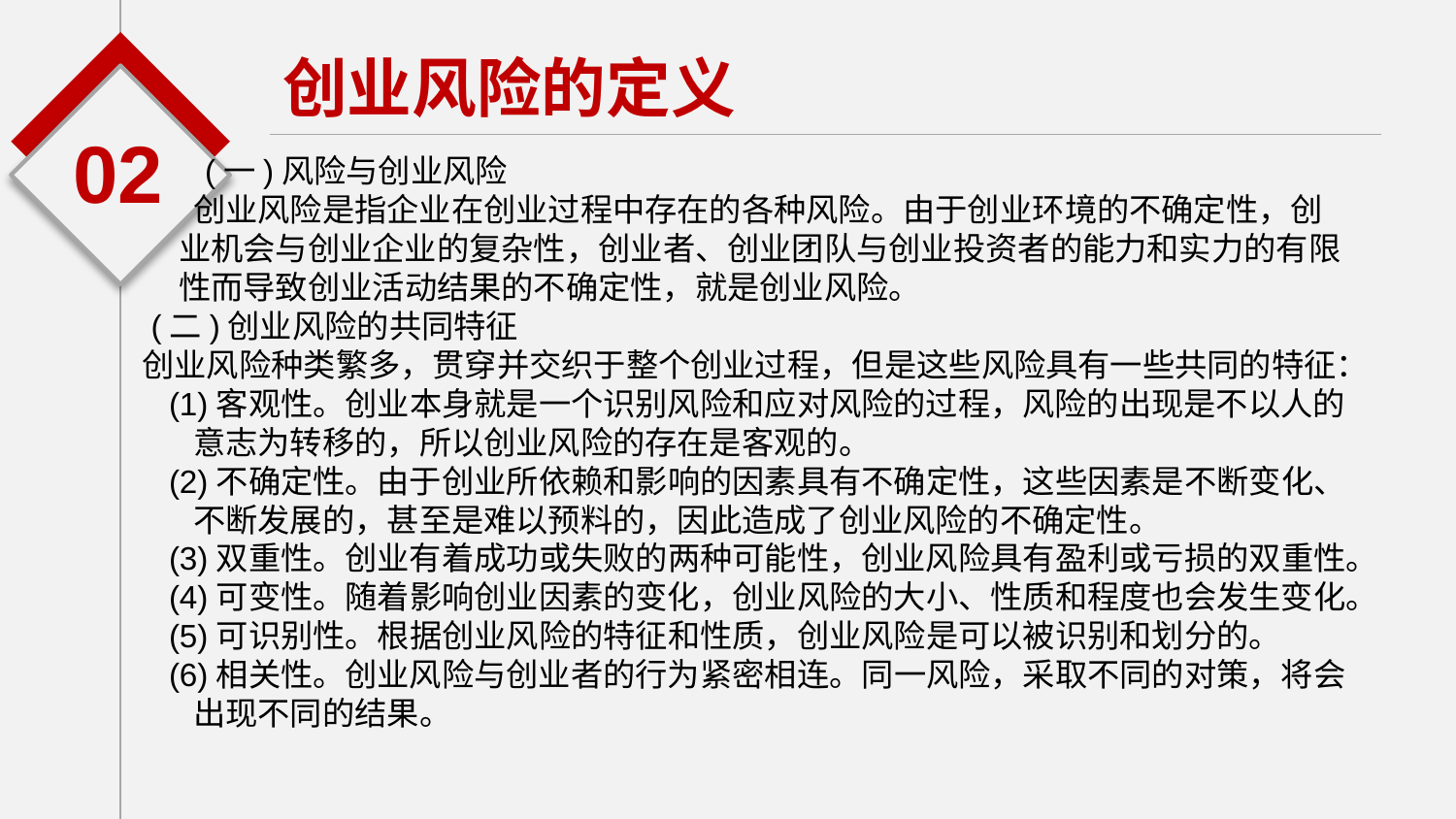

创业风险的定义

02
       (一)风险与创业风险
      创业风险是指企业在创业过程中存在的各种风险。由于创业环境的不确定性，创
    业机会与创业企业的复杂性，创业者、创业团队与创业投资者的能力和实力的有限
    性而导致创业活动结果的不确定性，就是创业风险。
 (二)创业风险的共同特征
创业风险种类繁多，贯穿并交织于整个创业过程，但是这些风险具有一些共同的特征：
   (1)客观性。创业本身就是一个识别风险和应对风险的过程，风险的出现是不以人的
      意志为转移的，所以创业风险的存在是客观的。
   (2)不确定性。由于创业所依赖和影响的因素具有不确定性，这些因素是不断变化、
      不断发展的，甚至是难以预料的，因此造成了创业风险的不确定性。
   (3)双重性。创业有着成功或失败的两种可能性，创业风险具有盈利或亏损的双重性。
   (4)可变性。随着影响创业因素的变化，创业风险的大小、性质和程度也会发生变化。
   (5)可识别性。根据创业风险的特征和性质，创业风险是可以被识别和划分的。
   (6)相关性。创业风险与创业者的行为紧密相连。同一风险，采取不同的对策，将会
      出现不同的结果。